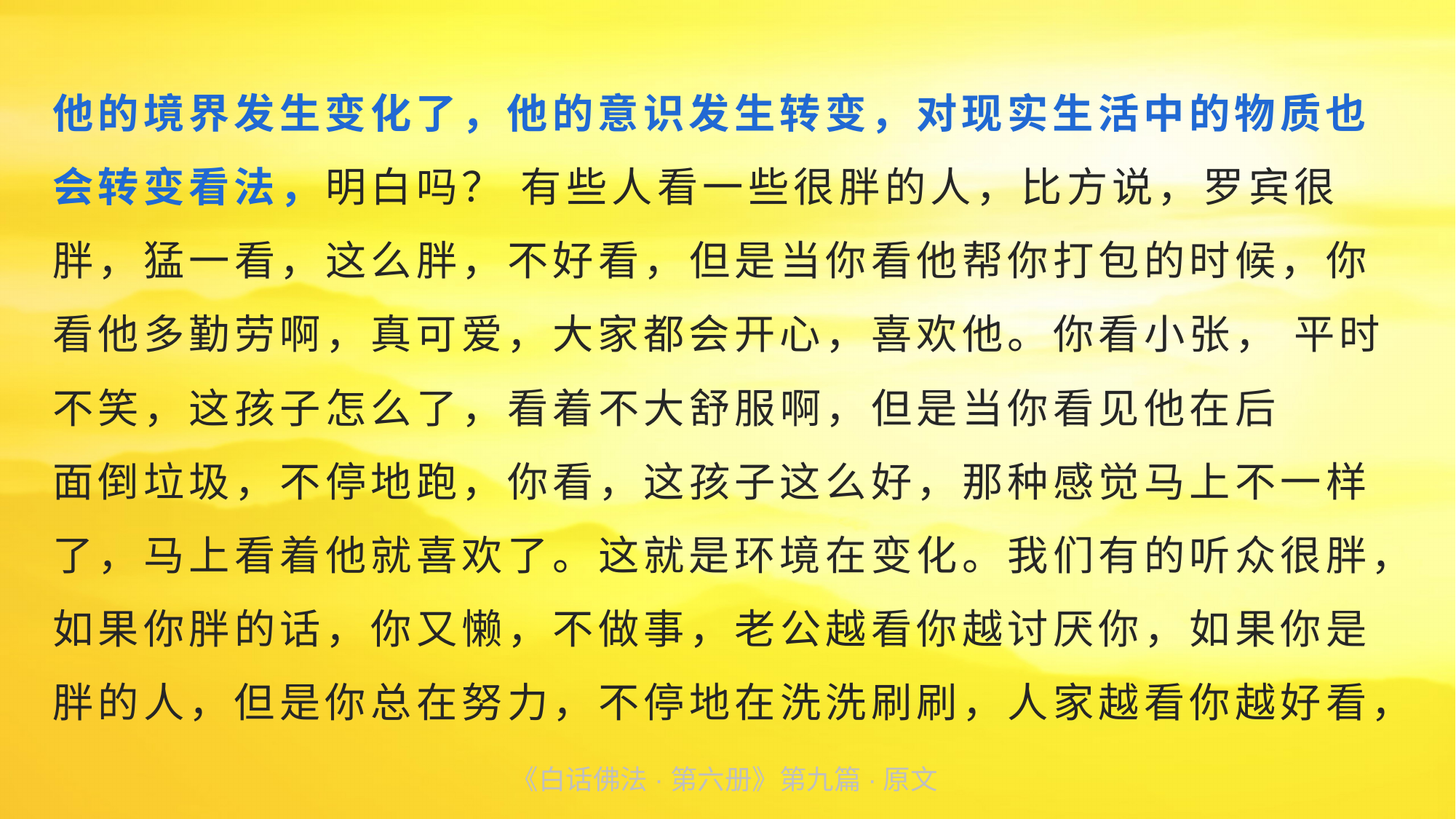

他的境界发生变化了，他的意识发生转变，对现实生活中的物质也会转变看法，明白吗？ 有些人看一些很胖的人，比方说，罗宾很
胖，猛一看，这么胖，不好看，但是当你看他帮你打包的时候，你看他多勤劳啊，真可爱，大家都会开心，喜欢他。你看小张， 平时不笑，这孩子怎么了，看着不大舒服啊，但是当你看见他在后
面倒垃圾，不停地跑，你看，这孩子这么好，那种感觉马上不一样了，马上看着他就喜欢了。这就是环境在变化。我们有的听众很胖，如果你胖的话，你又懒，不做事，老公越看你越讨厌你，如果你是胖的人，但是你总在努力，不停地在洗洗刷刷，人家越看你越好看，
《白话佛法·第六册》第九篇·原文